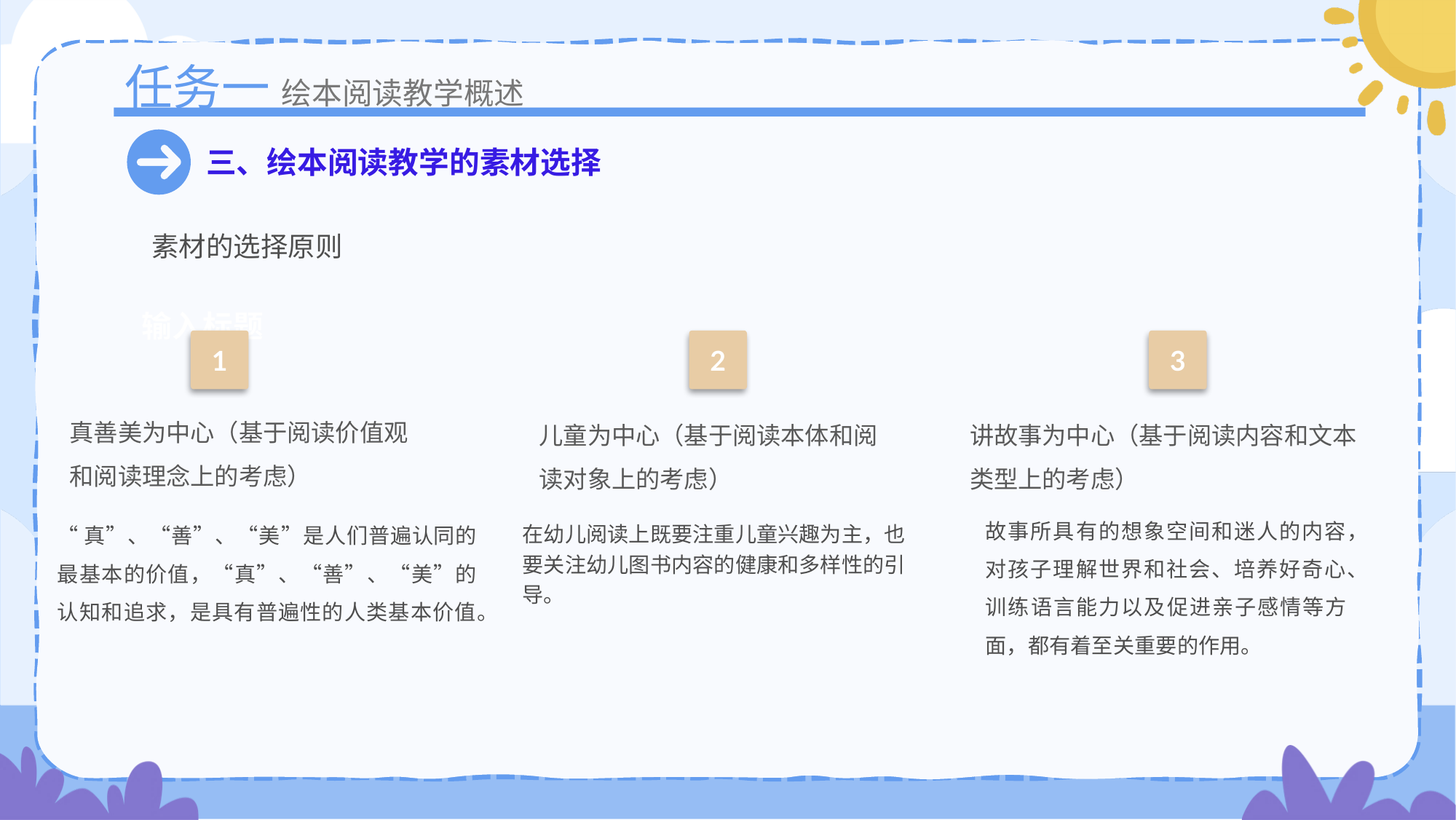

任务一
绘本阅读教学概述

三、绘本阅读教学的素材选择
素材的选择原则
输入标题
1
2
3
真善美为中心（基于阅读价值观和阅读理念上的考虑）
儿童为中心（基于阅读本体和阅读对象上的考虑）
讲故事为中心（基于阅读内容和文本类型上的考虑）
故事所具有的想象空间和迷人的内容，对孩子理解世界和社会、培养好奇心、训练语言能力以及促进亲子感情等方面，都有着至关重要的作用。
“真”、“善”、“美”是人们普遍认同的最基本的价值，“真”、“善”、“美”的认知和追求，是具有普遍性的人类基本价值。
在幼儿阅读上既要注重儿童兴趣为主，也
要关注幼儿图书内容的健康和多样性的引
导。